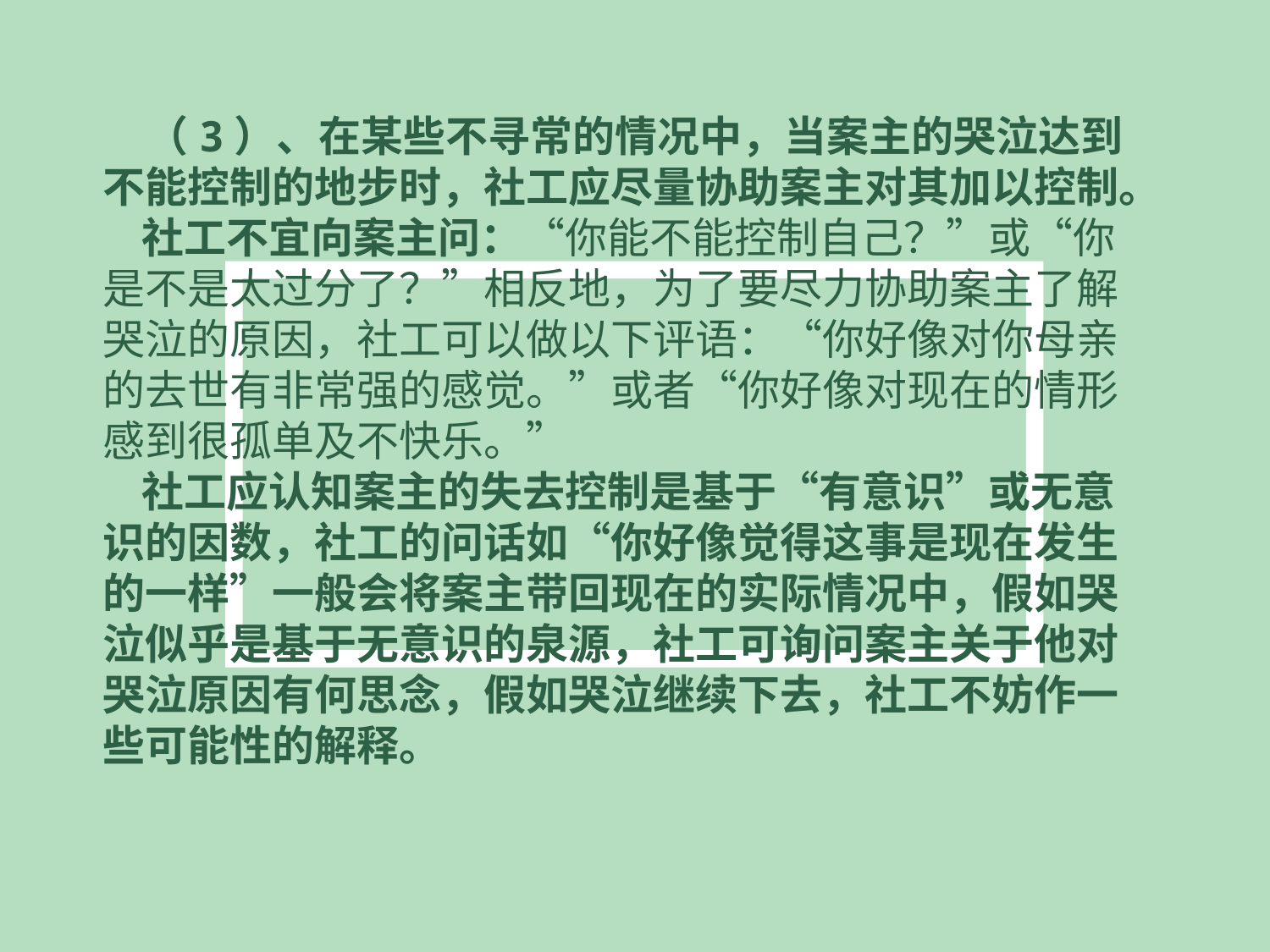

（3）、在某些不寻常的情况中，当案主的哭泣达到不能控制的地步时，社工应尽量协助案主对其加以控制。
   社工不宜向案主问：“你能不能控制自己？”或“你是不是太过分了？”相反地，为了要尽力协助案主了解哭泣的原因，社工可以做以下评语：“你好像对你母亲的去世有非常强的感觉。”或者“你好像对现在的情形感到很孤单及不快乐。”
   社工应认知案主的失去控制是基于“有意识”或无意识的因数，社工的问话如“你好像觉得这事是现在发生的一样”一般会将案主带回现在的实际情况中，假如哭泣似乎是基于无意识的泉源，社工可询问案主关于他对哭泣原因有何思念，假如哭泣继续下去，社工不妨作一些可能性的解释。